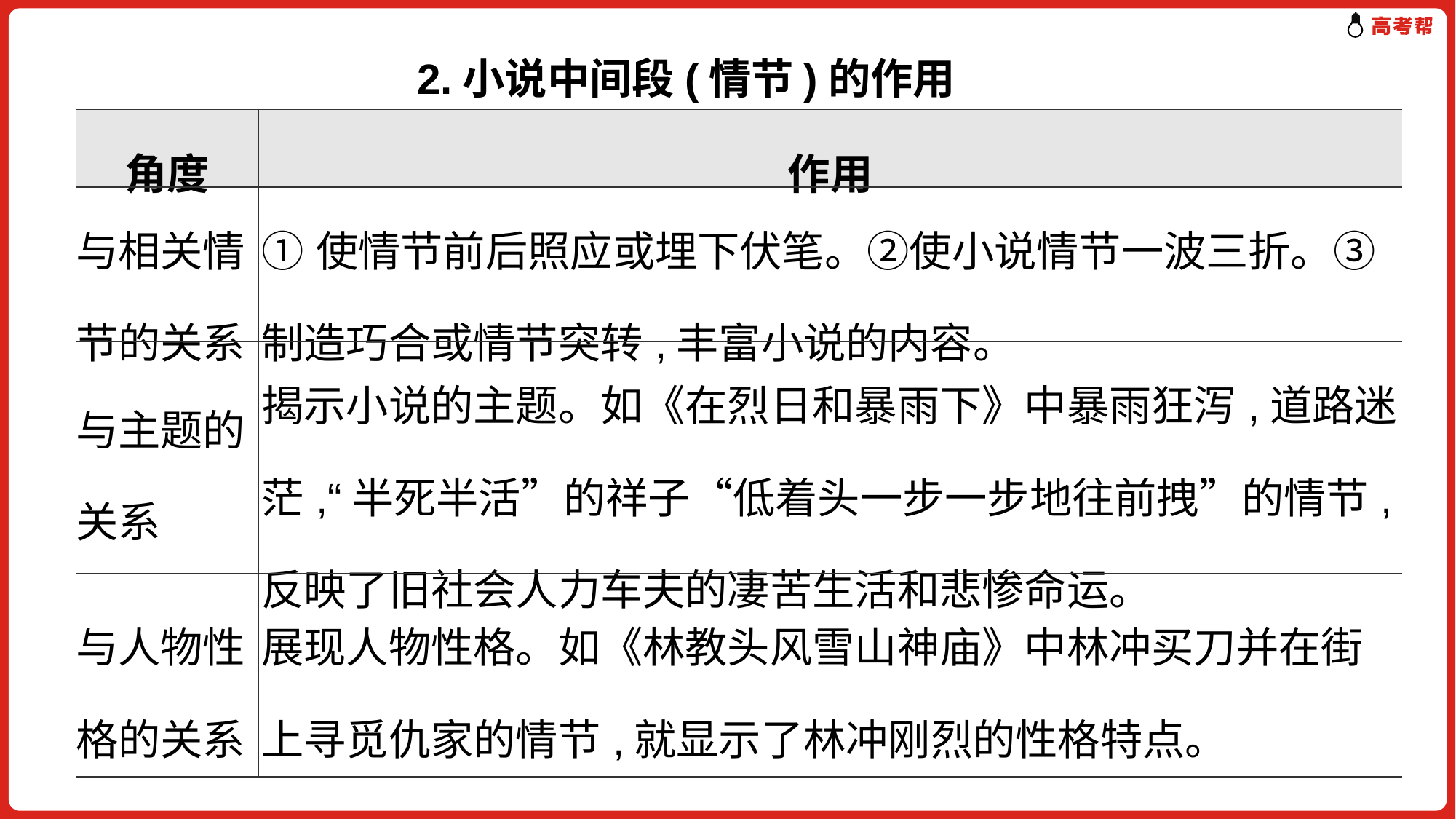

2.小说中间段(情节)的作用
| 角度 | 作用 |
| --- | --- |
| 与相关情 节的关系 | ①使情节前后照应或埋下伏笔。②使小说情节一波三折。③制造巧合或情节突转,丰富小说的内容。 |
| 与主题的关系 | 揭示小说的主题。如《在烈日和暴雨下》中暴雨狂泻,道路迷茫,“半死半活”的祥子“低着头一步一步地往前拽”的情节,反映了旧社会人力车夫的凄苦生活和悲惨命运。 |
| 与人物性 格的关系 | 展现人物性格。如《林教头风雪山神庙》中林冲买刀并在街上寻觅仇家的情节,就显示了林冲刚烈的性格特点。 |